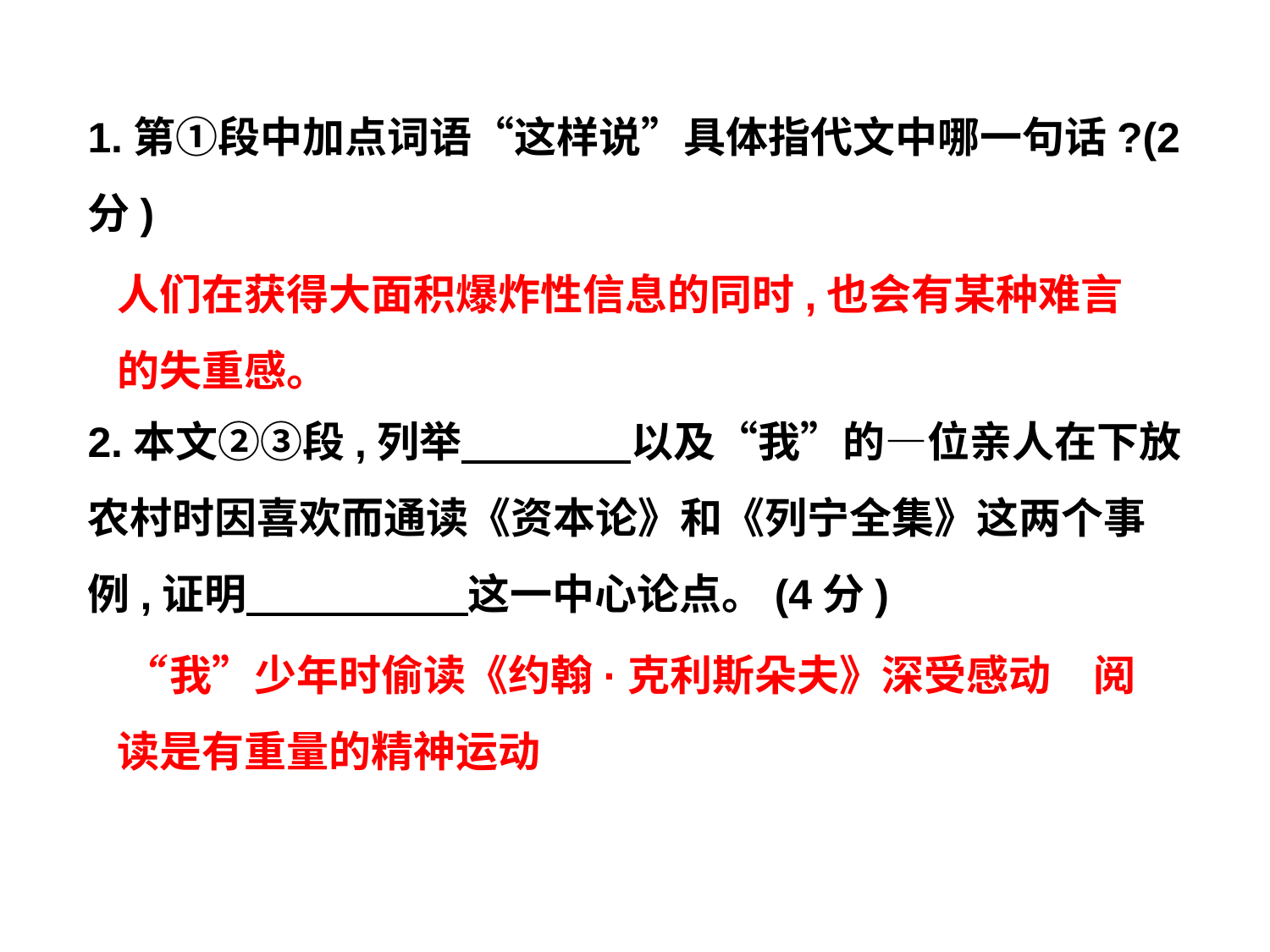

1.第①段中加点词语“这样说”具体指代文中哪一句话?(2分)

2.本文②③段,列举　　　　以及“我”的—位亲人在下放农村时因喜欢而通读《资本论》和《列宁全集》这两个事例,证明　　　　　 这一中心论点。(4分)
人们在获得大面积爆炸性信息的同时,也会有某种难言的失重感。

“我”少年时偷读《约翰·克利斯朵夫》深受感动　阅读是有重量的精神运动